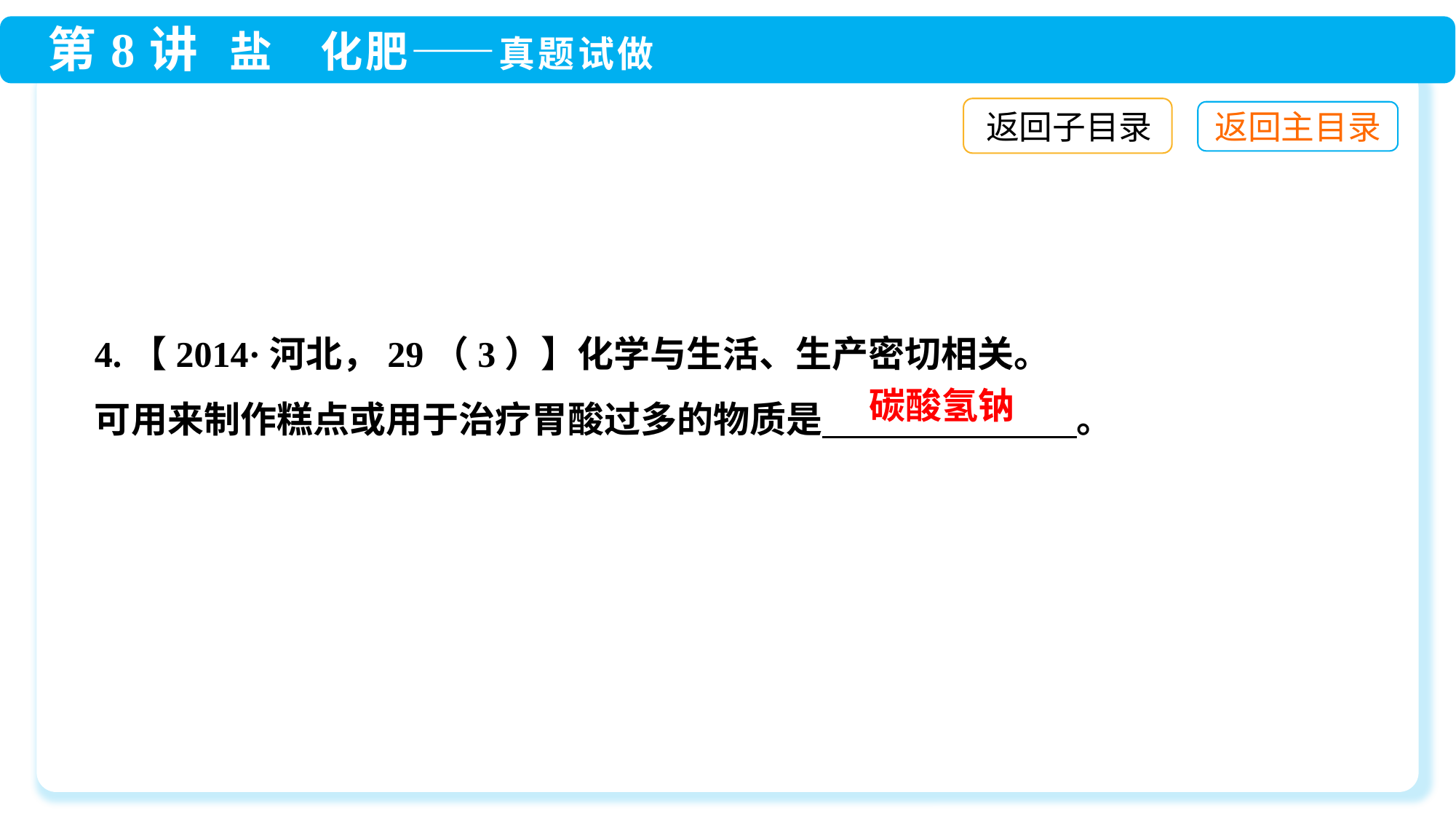

返回子目录

4.【2014·河北，29（3）】化学与生活、生产密切相关。
可用来制作糕点或用于治疗胃酸过多的物质是　　　　　　　。
碳酸氢钠